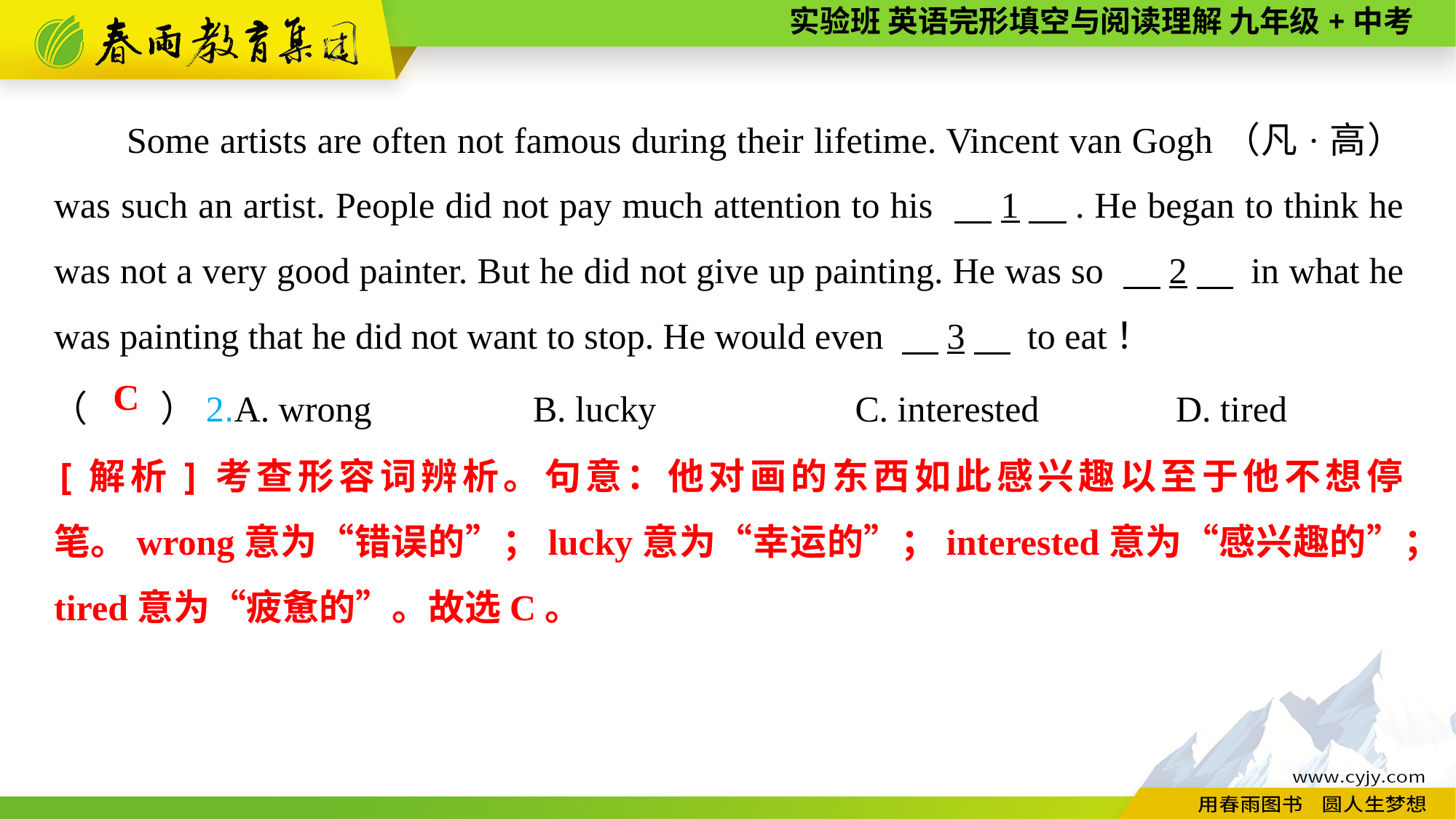

Some artists are often not famous during their lifetime. Vincent van Gogh（凡·高） was such an artist. People did not pay much attention to his 　1　. He began to think he was not a very good painter. But he did not give up painting. He was so 　2　 in what he was painting that he did not want to stop. He would even 　3　 to eat！
（　　）2.A. wrong	B. lucky	C. interested	D. tired
C
[解析]考查形容词辨析。句意：他对画的东西如此感兴趣以至于他不想停笔。wrong意为“错误的”；lucky意为“幸运的”；interested意为“感兴趣的”；tired意为“疲惫的”。故选C。